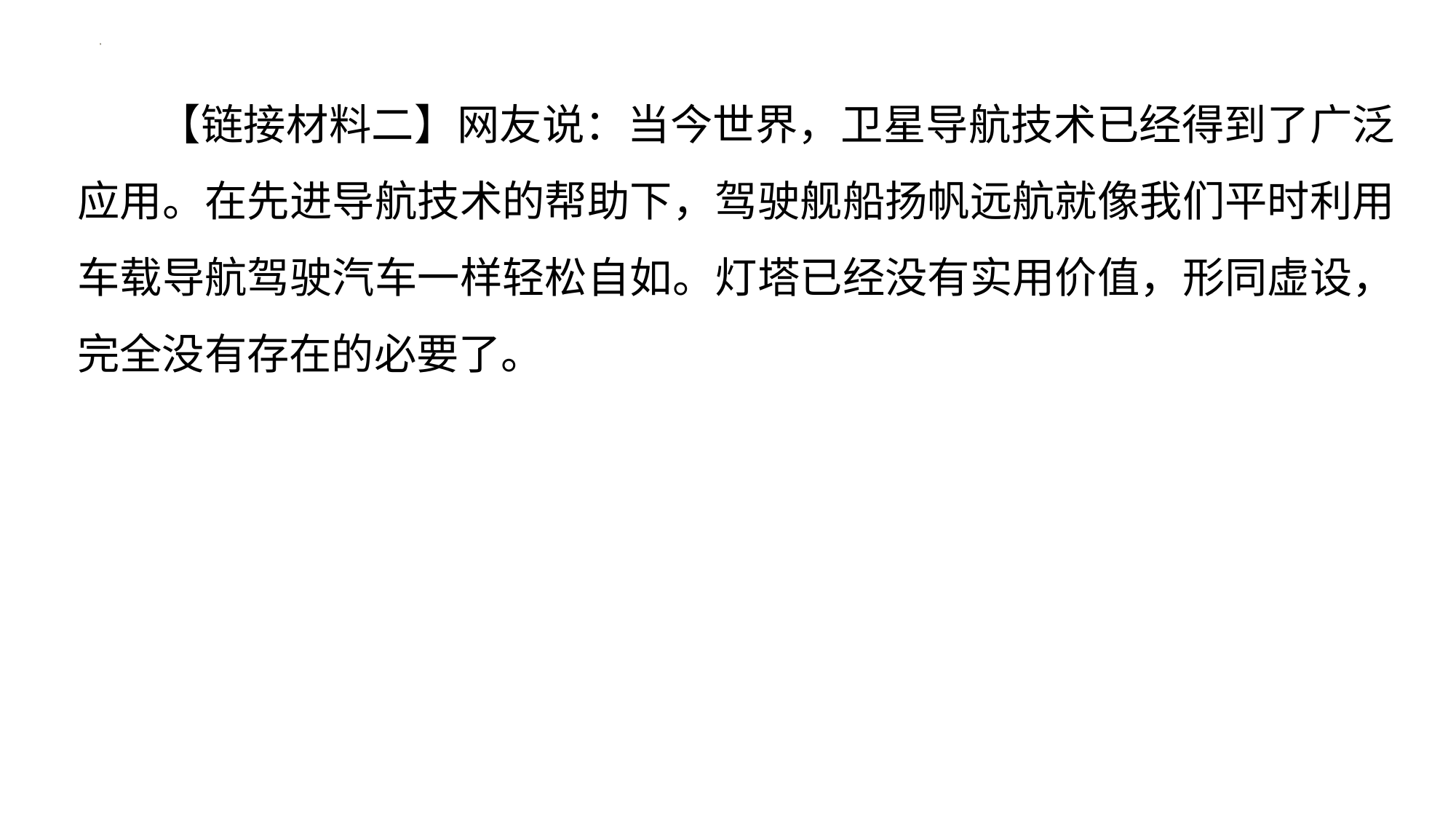

#
    【链接材料二】网友说：当今世界，卫星导航技术已经得到了广泛应用。在先进导航技术的帮助下，驾驶舰船扬帆远航就像我们平时利用车载导航驾驶汽车一样轻松自如。灯塔已经没有实用价值，形同虚设，完全没有存在的必要了。